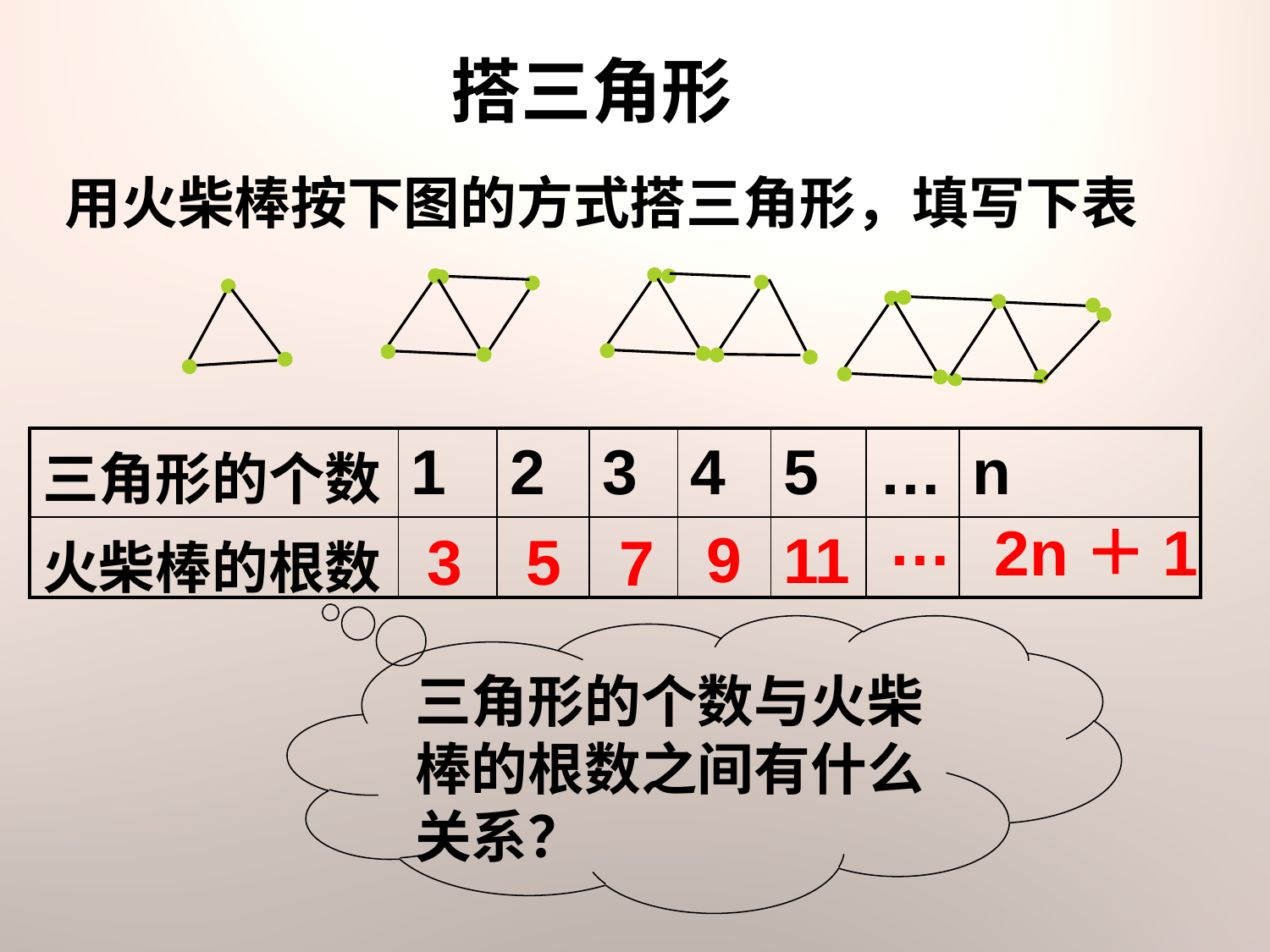

搭三角形
用火柴棒按下图的方式搭三角形，填写下表

| 三角形的个数 | 1 | 2 | 3 | 4 | 5 | … | n |
| --- | --- | --- | --- | --- | --- | --- | --- |
| 火柴棒的根数 |  |  |  |  |  |  |  |
…
2n＋1
9
11
3
5
7
三角形的个数与火柴棒的根数之间有什么关系？